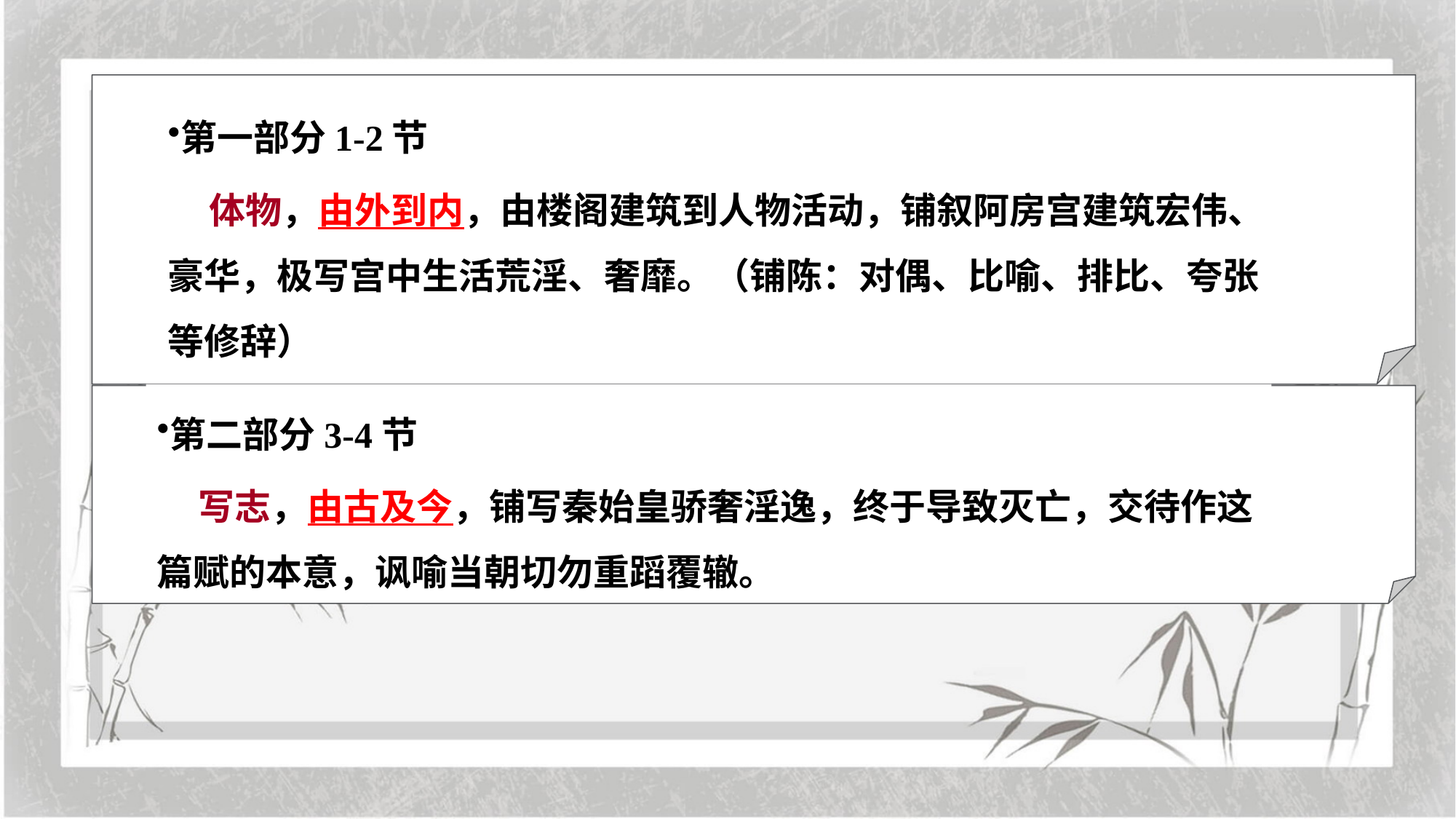

第一部分1-2节
    体物，由外到内，由楼阁建筑到人物活动，铺叙阿房宫建筑宏伟、豪华，极写宫中生活荒淫、奢靡。（铺陈：对偶、比喻、排比、夸张等修辞）
第二部分3-4节
    写志，由古及今，铺写秦始皇骄奢淫逸，终于导致灭亡，交待作这篇赋的本意，讽喻当朝切勿重蹈覆辙。